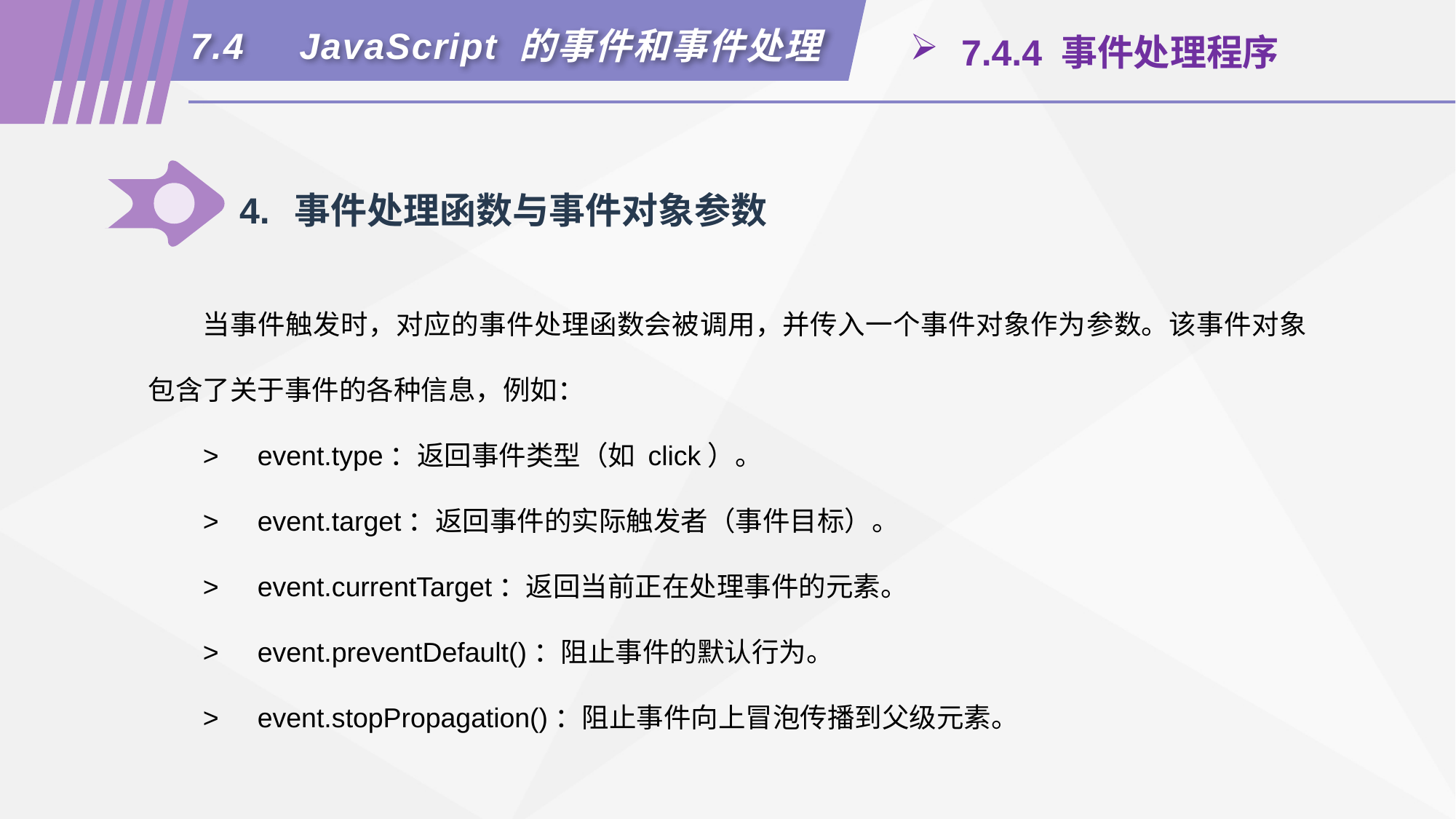

7.4	JavaScript 的事件和事件处理
 7.4.4 事件处理程序

4.	事件处理函数与事件对象参数
当事件触发时，对应的事件处理函数会被调用，并传入一个事件对象作为参数。该事件对象包含了关于事件的各种信息，例如：
>	event.type：返回事件类型（如 click）。
>	event.target：返回事件的实际触发者（事件目标）。
>	event.currentTarget：返回当前正在处理事件的元素。
>	event.preventDefault()：阻止事件的默认行为。
>	event.stopPropagation()：阻止事件向上冒泡传播到父级元素。